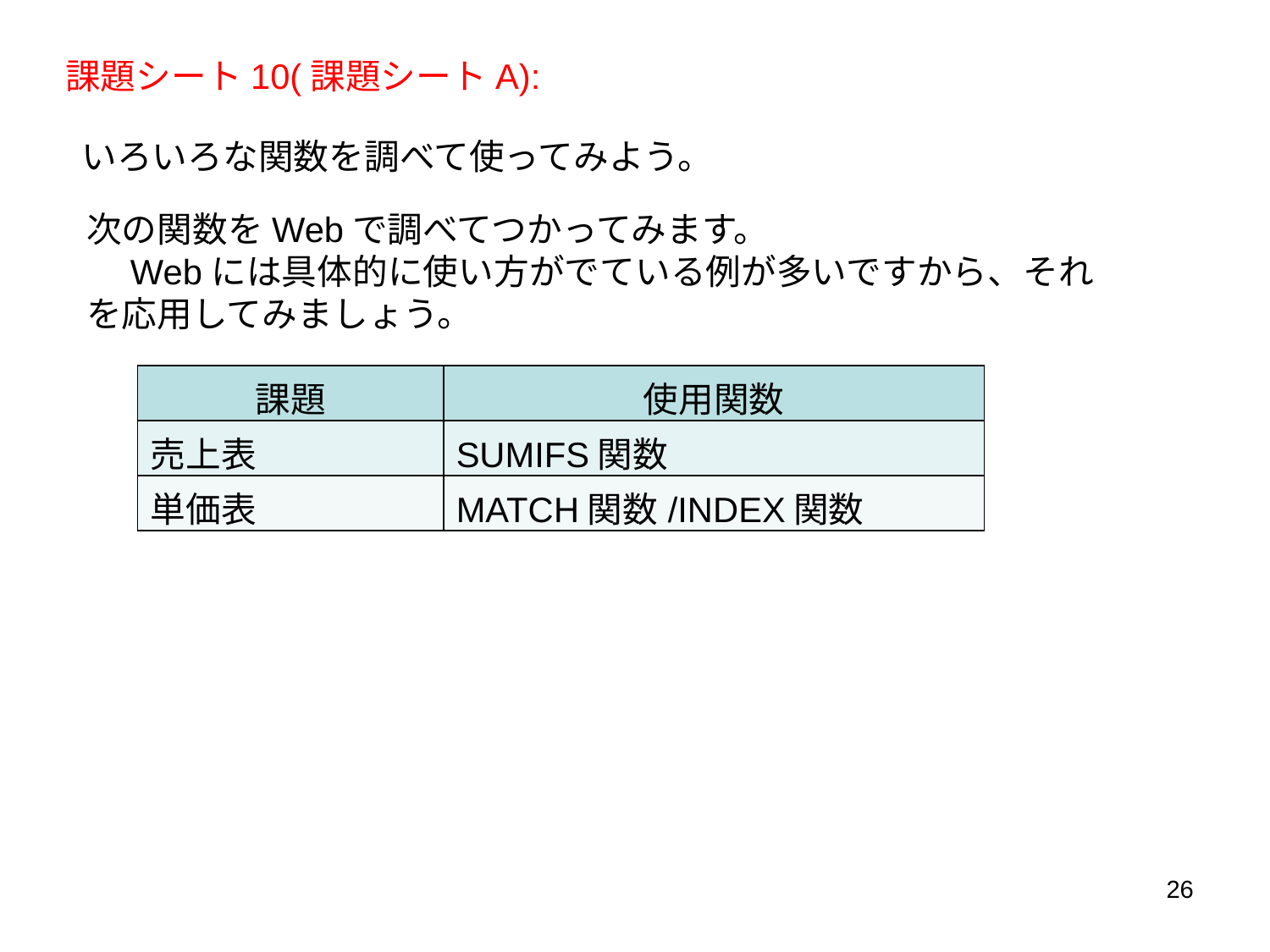

課題シート10(課題シートA):
 いろいろな関数を調べて使ってみよう。
次の関数をWebで調べてつかってみます。
　Webには具体的に使い方がでている例が多いですから、それを応用してみましょう。

| 課題 | 使用関数 |
| --- | --- |
| 売上表 | SUMIFS関数 |
| 単価表 | MATCH関数/INDEX関数 |
26